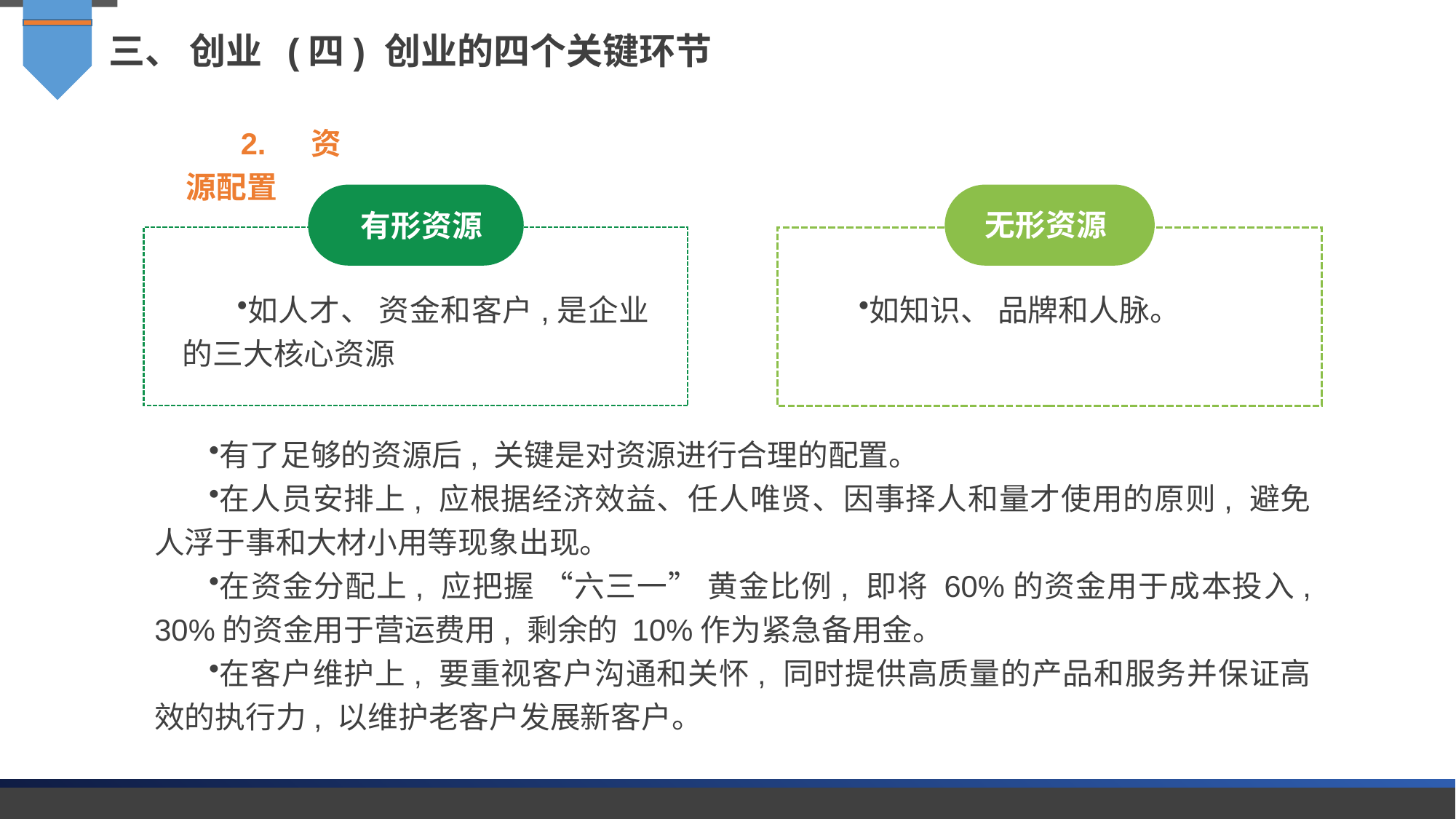

三、 创业  (四) 创业的四个关键环节
2. 资源配置

有形资源

无形资源

如人才、 资金和客户,是企业的三大核心资源
如知识、 品牌和人脉。
有了足够的资源后, 关键是对资源进行合理的配置。
在人员安排上, 应根据经济效益、任人唯贤、因事择人和量才使用的原则, 避免人浮于事和大材小用等现象出现。
在资金分配上, 应把握 “六三一” 黄金比例, 即将 60%的资金用于成本投入, 30%的资金用于营运费用, 剩余的 10%作为紧急备用金。
在客户维护上, 要重视客户沟通和关怀, 同时提供高质量的产品和服务并保证高效的执行力, 以维护老客户发展新客户。